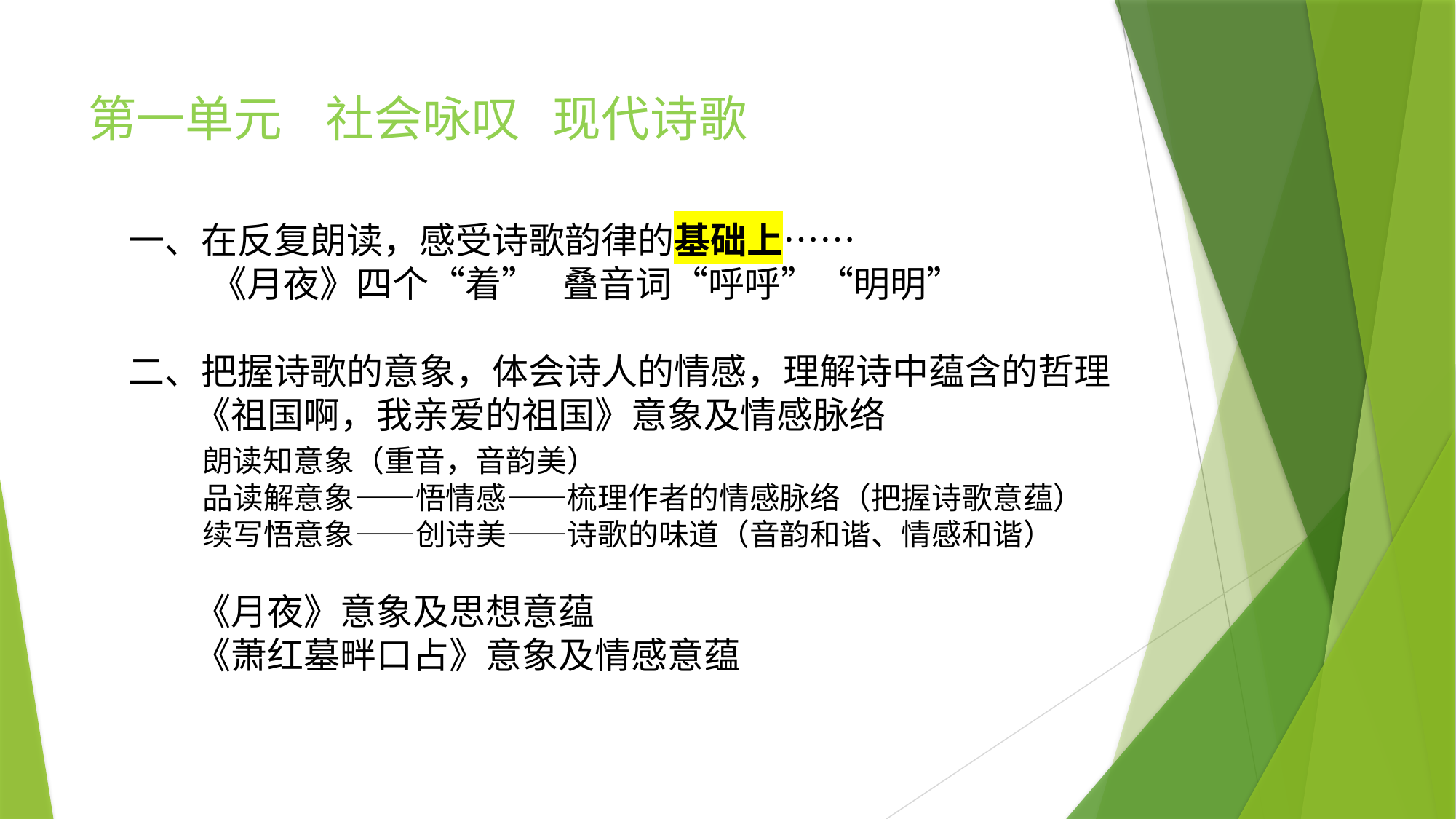

第一单元    社会咏叹   现代诗歌
一、在反复朗读，感受诗歌韵律的基础上……
         《月夜》四个“着”   叠音词“呼呼”“明明”

二、把握诗歌的意象，体会诗人的情感，理解诗中蕴含的哲理
       《祖国啊，我亲爱的祖国》意象及情感脉络
        朗读知意象（重音，音韵美）
          品读解意象——悟情感——梳理作者的情感脉络（把握诗歌意蕴）
          续写悟意象——创诗美——诗歌的味道（音韵和谐、情感和谐）

       《月夜》意象及思想意蕴
       《萧红墓畔口占》意象及情感意蕴